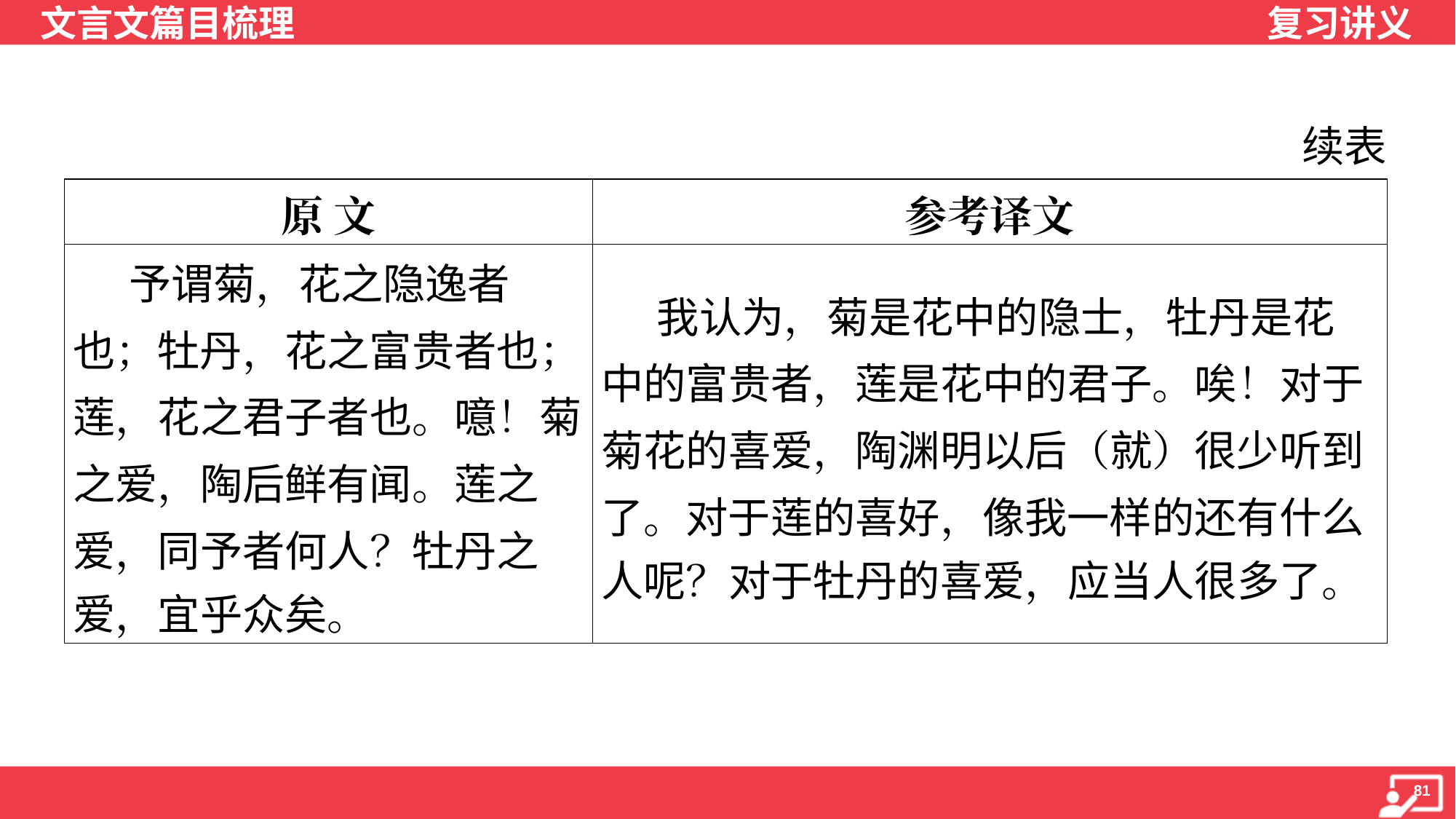

续表
| 原 文 | 参考译文 |
| --- | --- |
| 予谓菊，花之隐逸者 也；牡丹，花之富贵者也； 莲，花之君子者也。噫！菊 之爱，陶后鲜有闻。莲之 爱，同予者何人？牡丹之 爱，宜乎众矣。 | 我认为，菊是花中的隐士，牡丹是花 中的富贵者，莲是花中的君子。唉！对于 菊花的喜爱，陶渊明以后（就）很少听到 了。对于莲的喜好，像我一样的还有什么 人呢？对于牡丹的喜爱，应当人很多了。 |